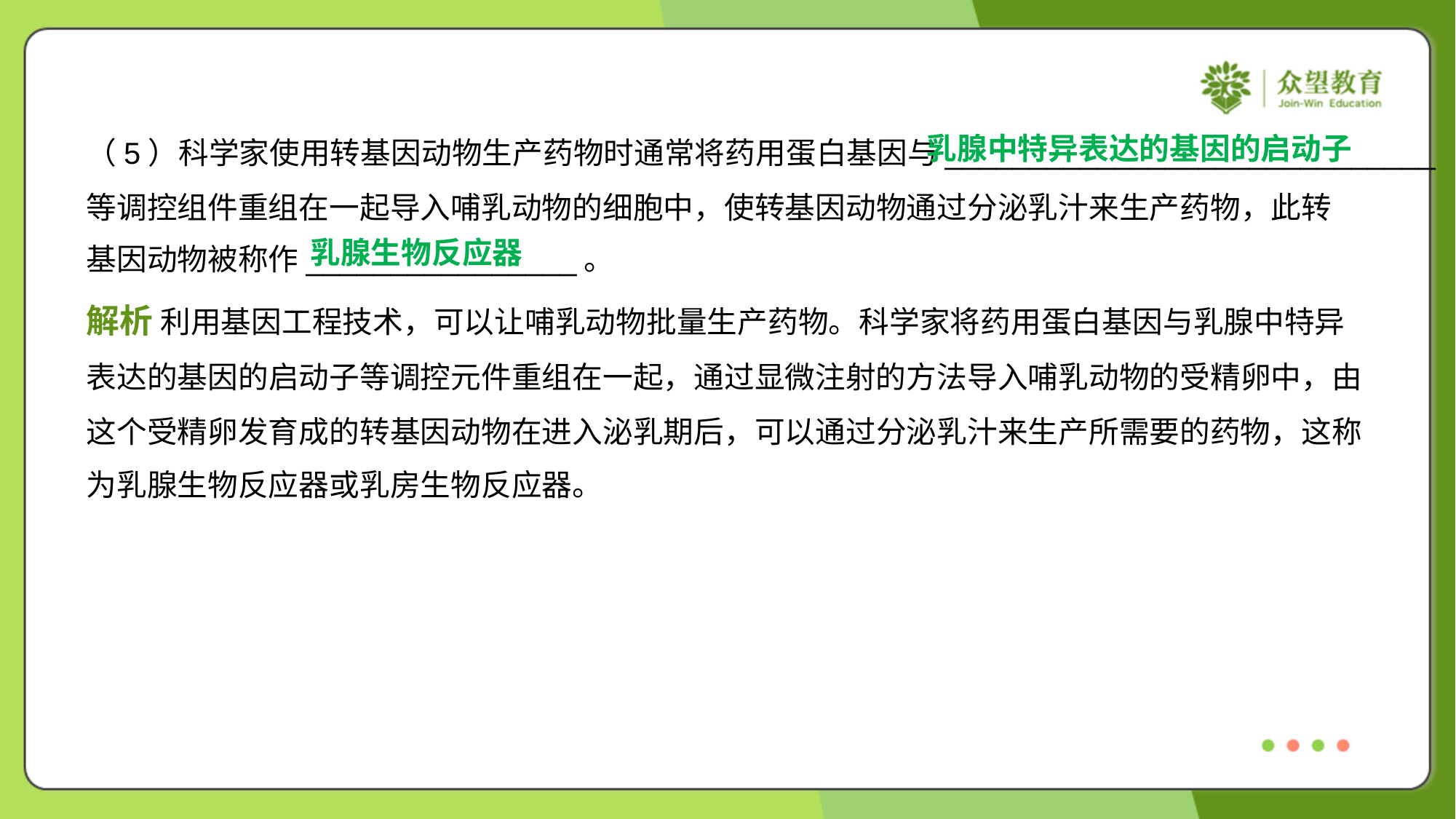

乳腺中特异表达的基因的启动子
（5）科学家使用转基因动物生产药物时通常将药用蛋白基因与_____________________________
等调控组件重组在一起导入哺乳动物的细胞中，使转基因动物通过分泌乳汁来生产药物，此转
基因动物被称作________________。
乳腺生物反应器
解析 利用基因工程技术，可以让哺乳动物批量生产药物。科学家将药用蛋白基因与乳腺中特异
表达的基因的启动子等调控元件重组在一起，通过显微注射的方法导入哺乳动物的受精卵中，由
这个受精卵发育成的转基因动物在进入泌乳期后，可以通过分泌乳汁来生产所需要的药物，这称
为乳腺生物反应器或乳房生物反应器。